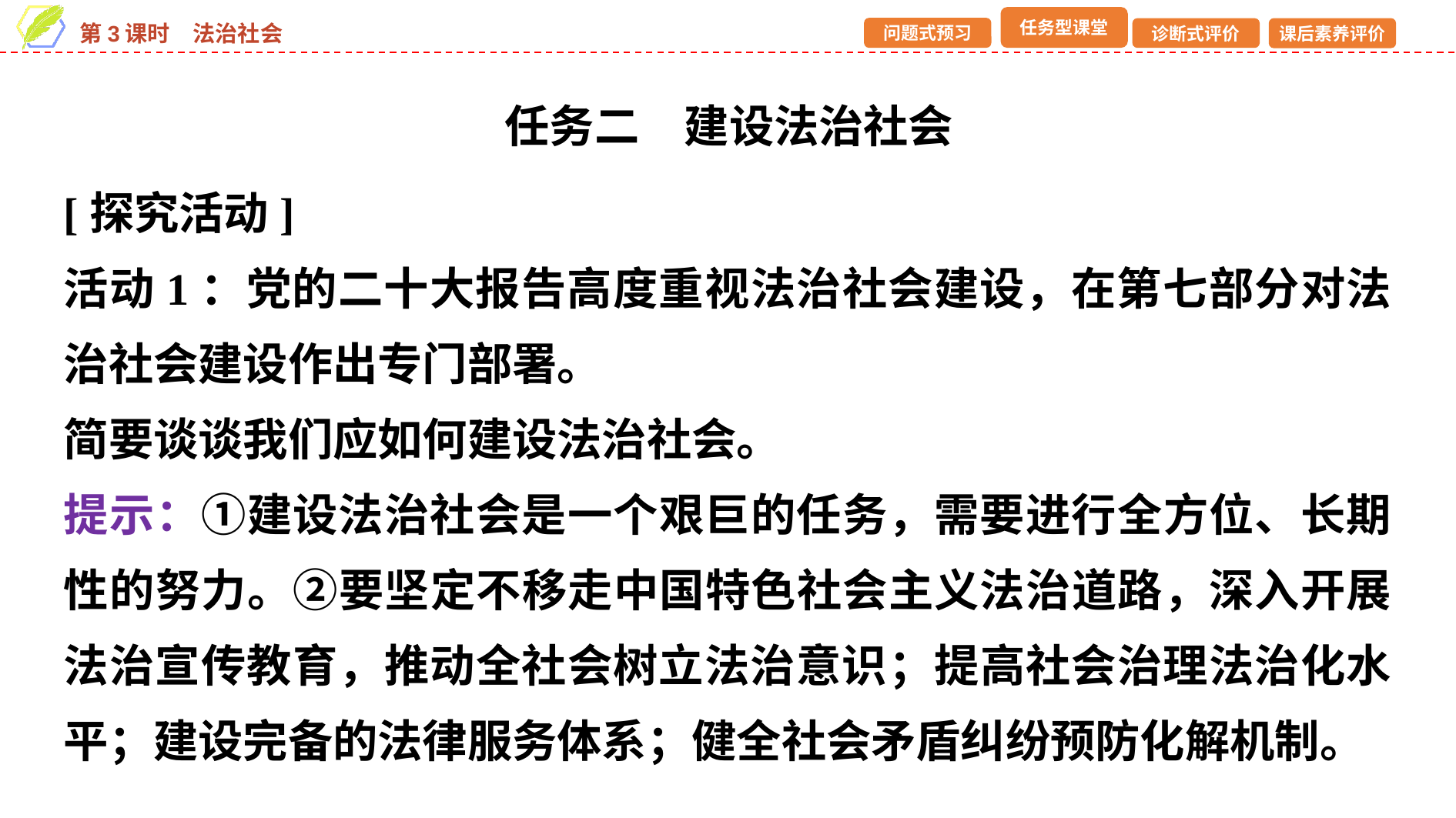

任务二　建设法治社会
[探究活动]
活动1：党的二十大报告高度重视法治社会建设，在第七部分对法治社会建设作出专门部署。
简要谈谈我们应如何建设法治社会。
提示：①建设法治社会是一个艰巨的任务，需要进行全方位、长期性的努力。②要坚定不移走中国特色社会主义法治道路，深入开展法治宣传教育，推动全社会树立法治意识；提高社会治理法治化水平；建设完备的法律服务体系；健全社会矛盾纠纷预防化解机制。